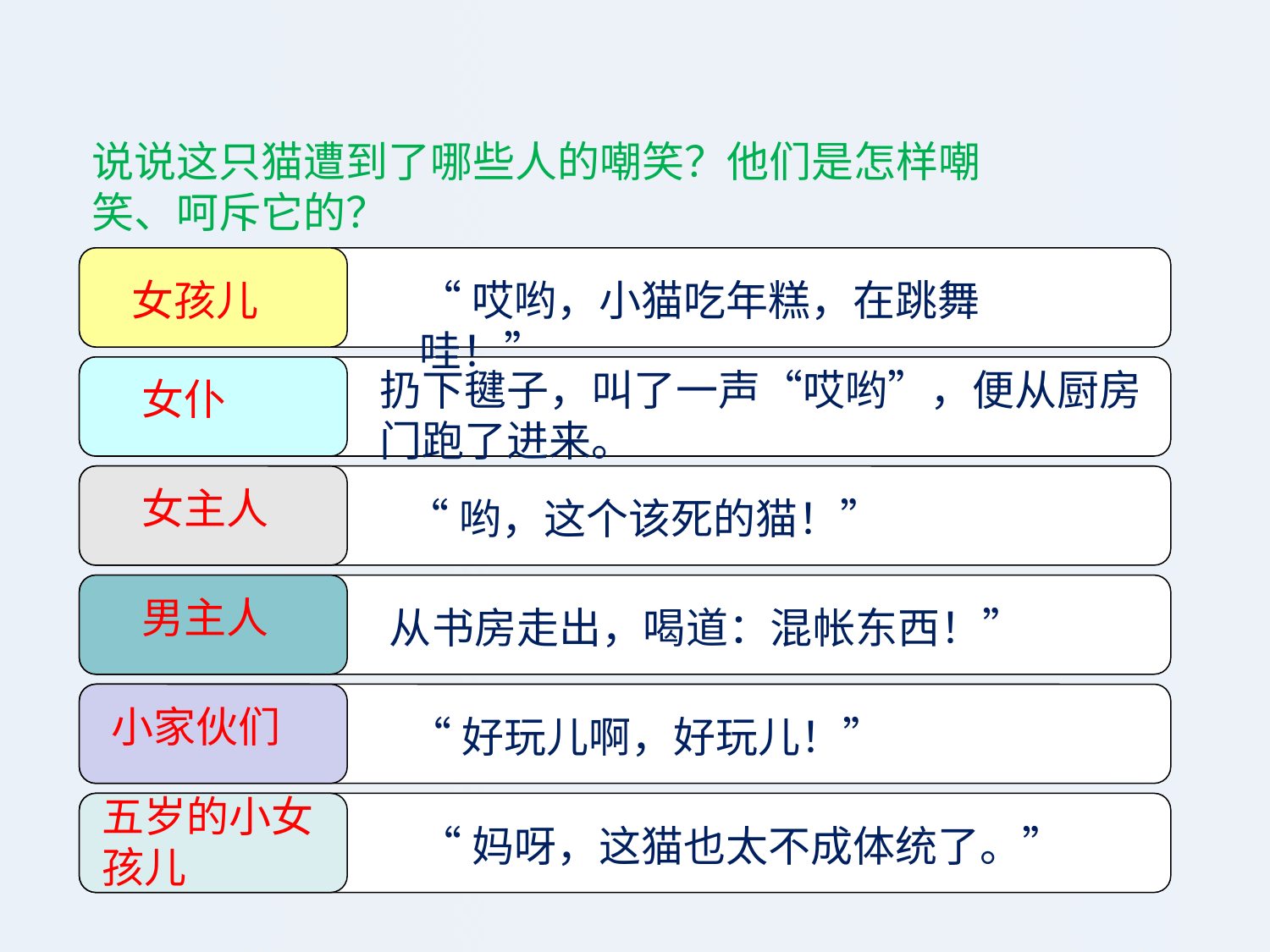

说说这只猫遭到了哪些人的嘲笑？他们是怎样嘲笑、呵斥它的？

女孩儿
“哎哟，小猫吃年糕，在跳舞哇！”

扔下毽子，叫了一声“哎哟”，便从厨房门跑了进来。
女仆

女主人
“哟，这个该死的猫！”

男主人
从书房走出，喝道：混帐东西！”

小家伙们
“好玩儿啊，好玩儿！”
五岁的小女孩儿

“妈呀，这猫也太不成体统了。”